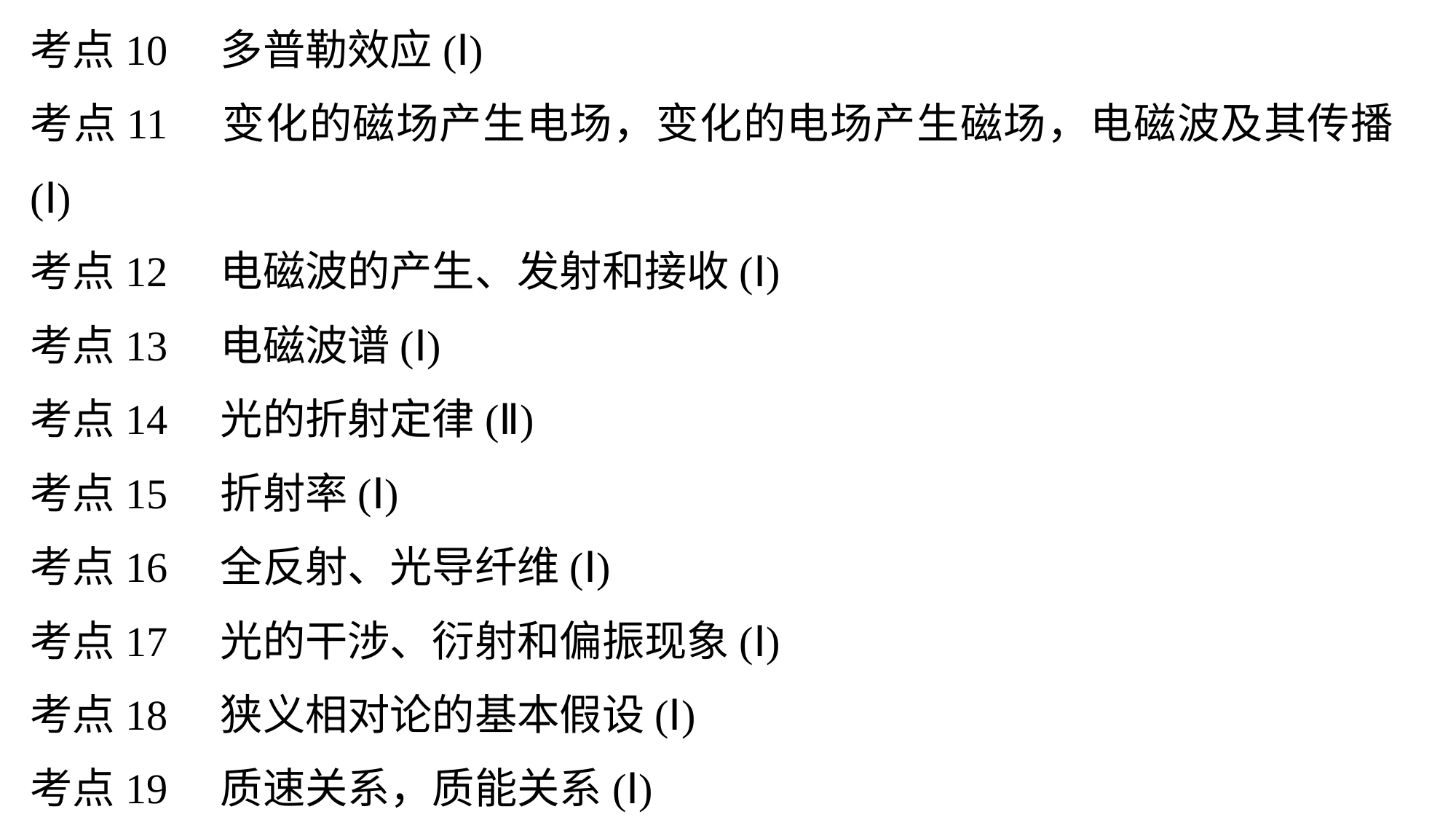

考点10　多普勒效应(Ⅰ)
考点11　变化的磁场产生电场，变化的电场产生磁场，电磁波及其传播(Ⅰ)
考点12　电磁波的产生、发射和接收(Ⅰ)
考点13　电磁波谱(Ⅰ)
考点14　光的折射定律(Ⅱ)
考点15　折射率(Ⅰ)
考点16　全反射、光导纤维(Ⅰ)
考点17　光的干涉、衍射和偏振现象(Ⅰ)
考点18　狭义相对论的基本假设(Ⅰ)
考点19　质速关系，质能关系(Ⅰ)
考点20　相对论质能关系式(Ⅰ)